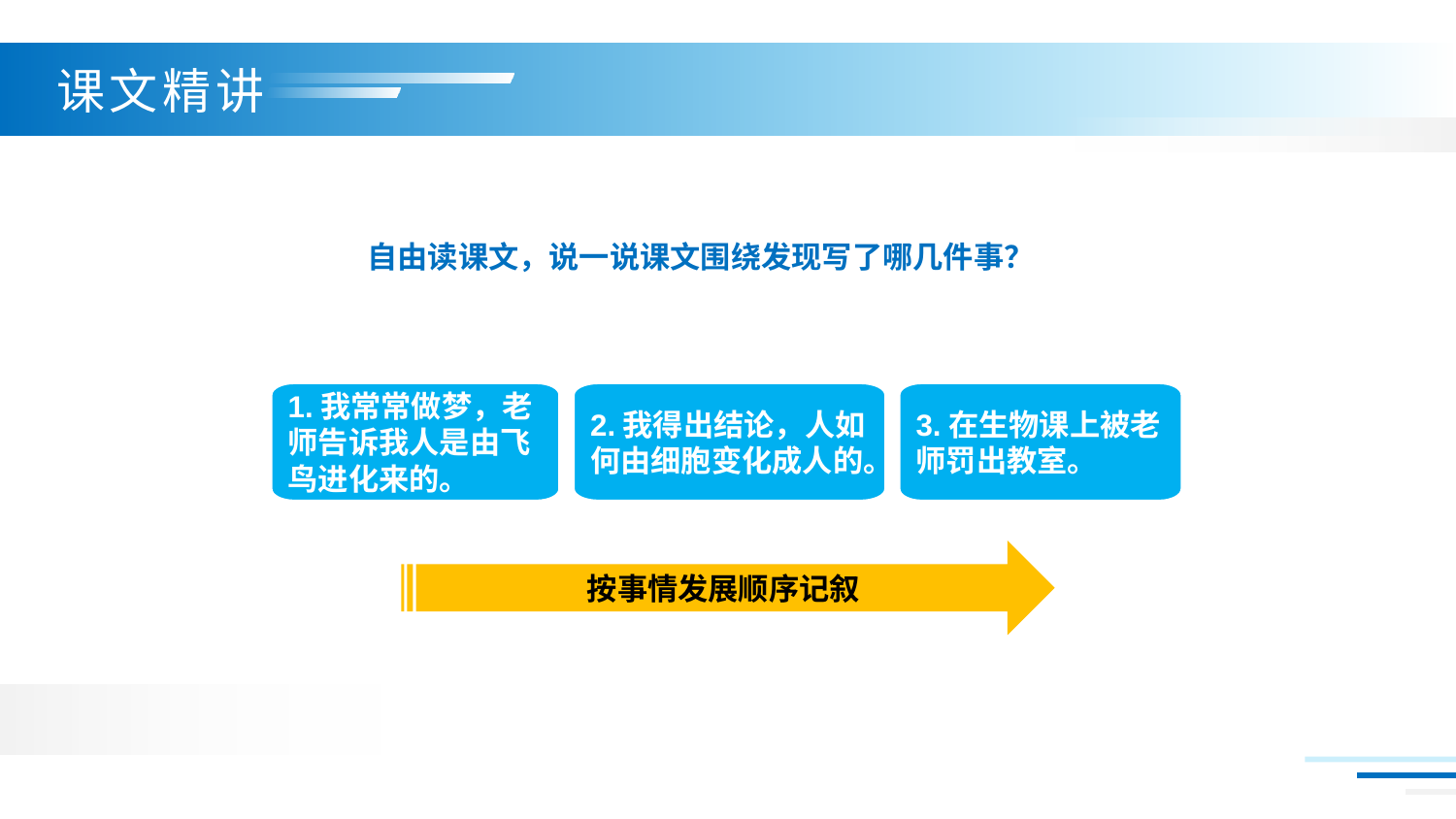

自由读课文，说一说课文围绕发现写了哪几件事？
1.我常常做梦，老师告诉我人是由飞鸟进化来的。
2.我得出结论，人如何由细胞变化成人的。
3.在生物课上被老师罚出教室。
按事情发展顺序记叙